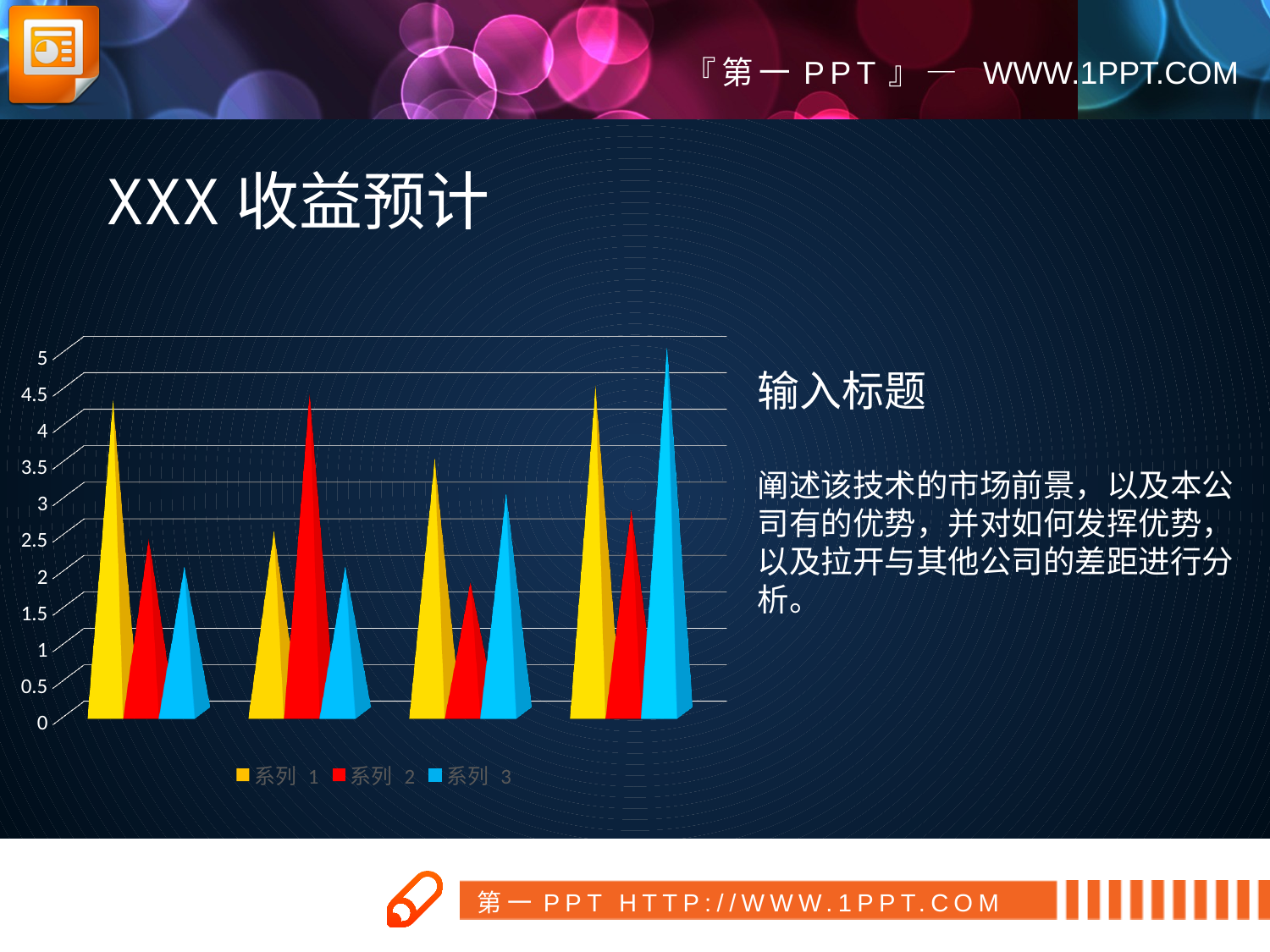

XXX收益预计

[unsupported chart]

输入标题
阐述该技术的市场前景，以及本公司有的优势，并对如何发挥优势，以及拉开与其他公司的差距进行分析。